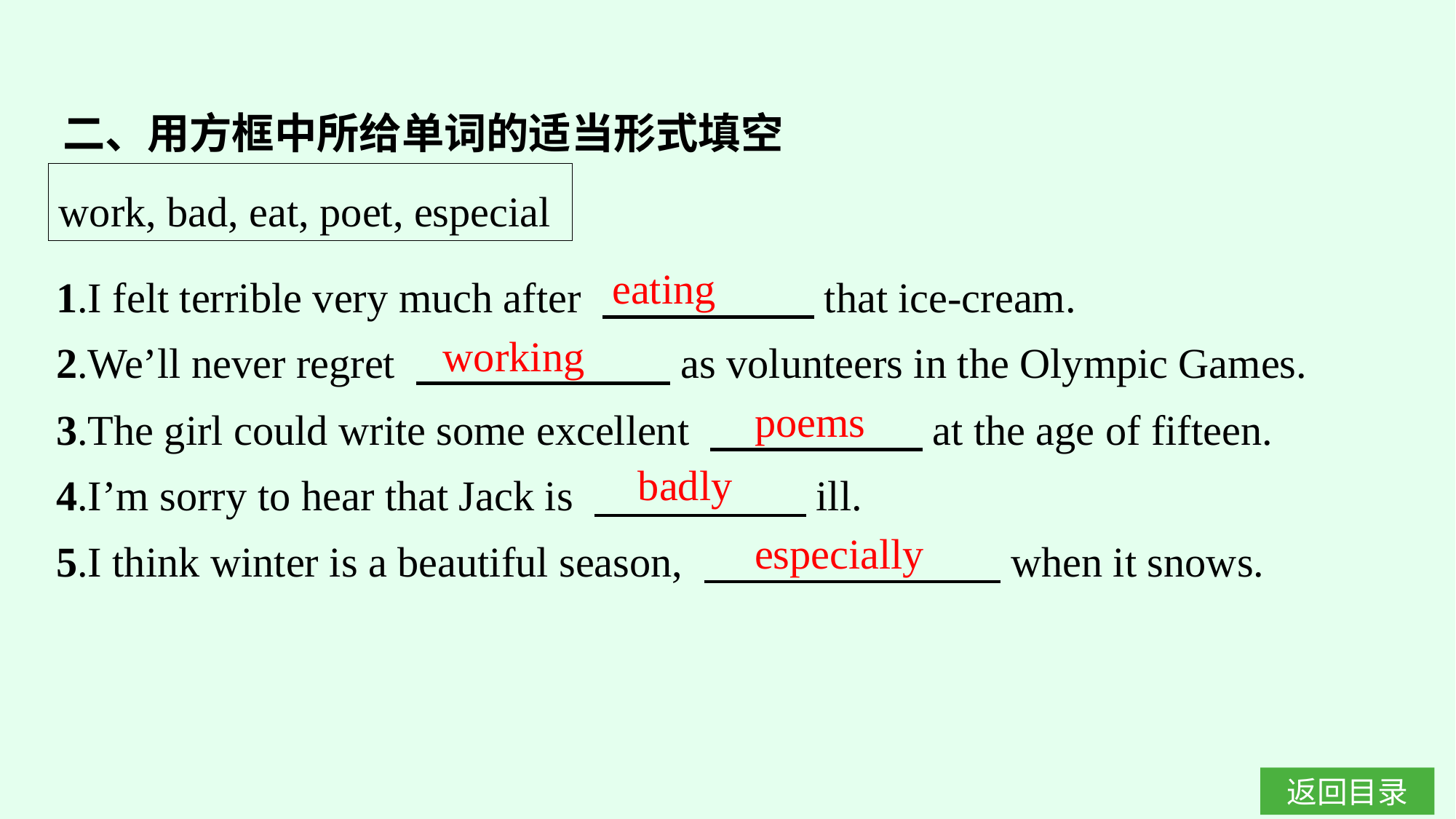

二、用方框中所给单词的适当形式填空
work, bad, eat, poet, especial
eating
1.I felt terrible very much after 　　　　　that ice-cream.
2.We’ll never regret 　　　　　　as volunteers in the Olympic Games.
3.The girl could write some excellent 　　　　　at the age of fifteen.
4.I’m sorry to hear that Jack is 　　　　　ill.
5.I think winter is a beautiful season, 　　　　　　　when it snows.
working
poems
badly
especially